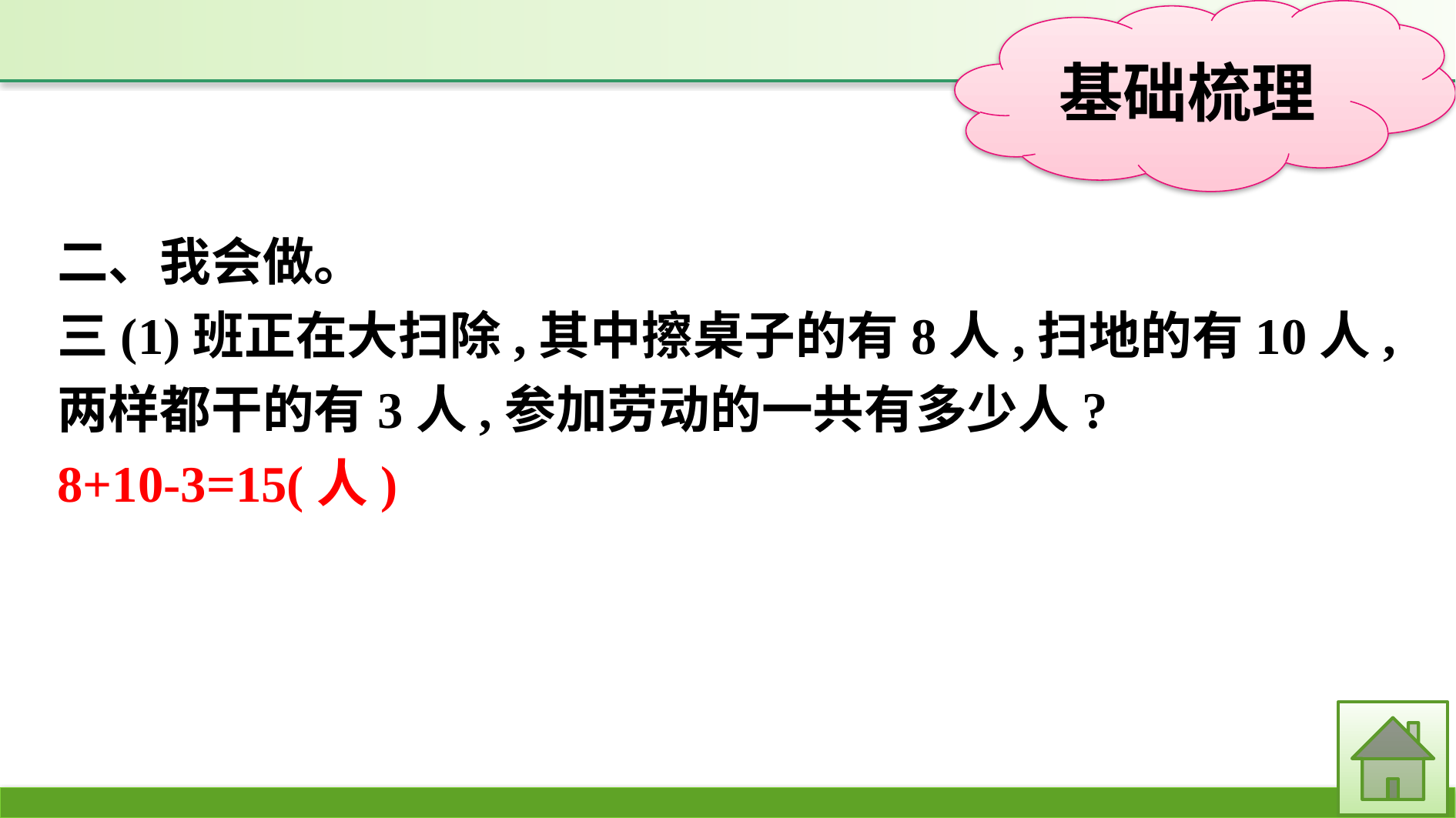

二、我会做。
三(1)班正在大扫除,其中擦桌子的有8人,扫地的有10人,两样都干的有3人,参加劳动的一共有多少人?
8+10-3=15(人)